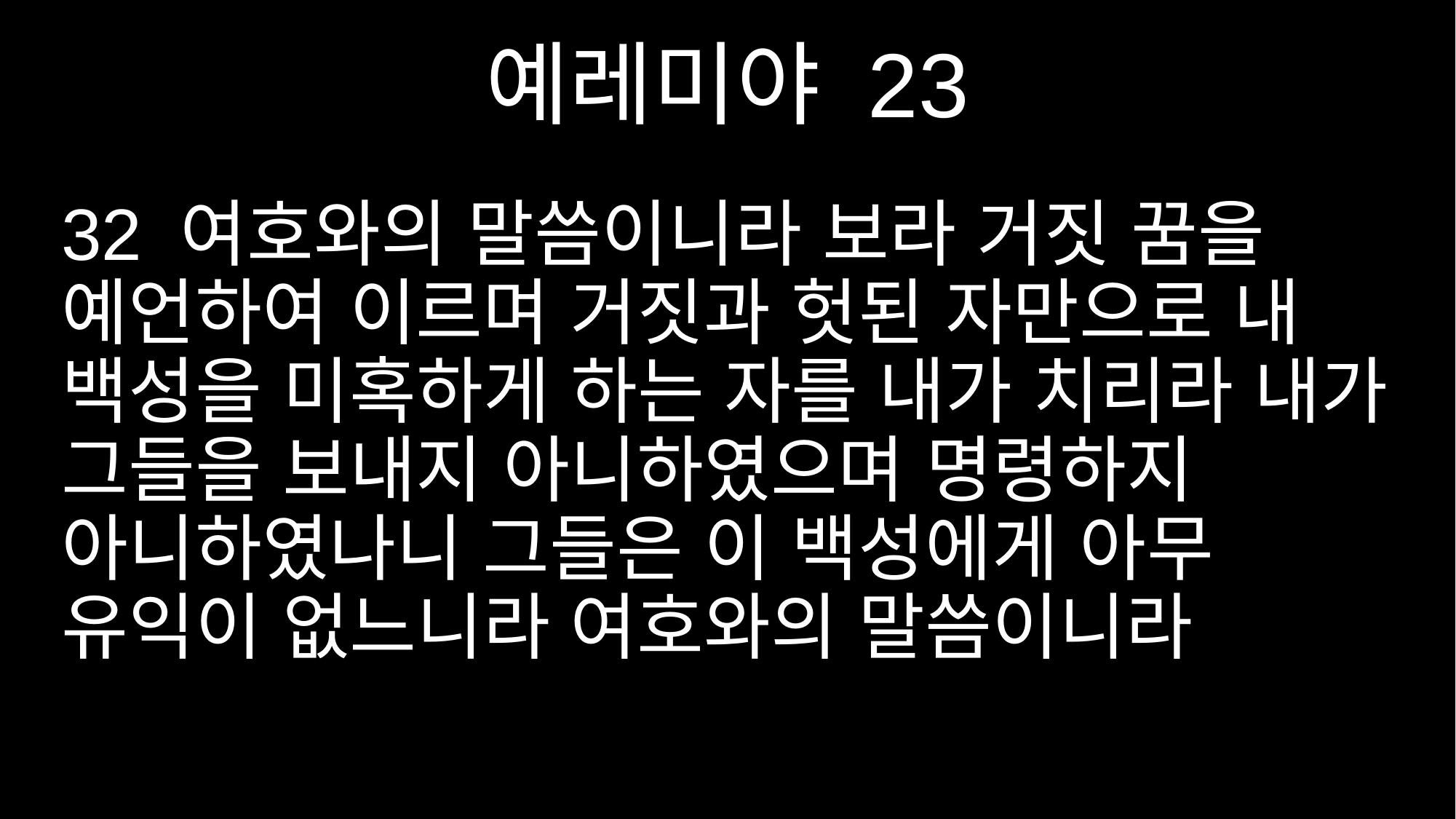

예레미야 23
32 여호와의 말씀이니라 보라 거짓 꿈을 예언하여 이르며 거짓과 헛된 자만으로 내 백성을 미혹하게 하는 자를 내가 치리라 내가 그들을 보내지 아니하였으며 명령하지 아니하였나니 그들은 이 백성에게 아무 유익이 없느니라 여호와의 말씀이니라